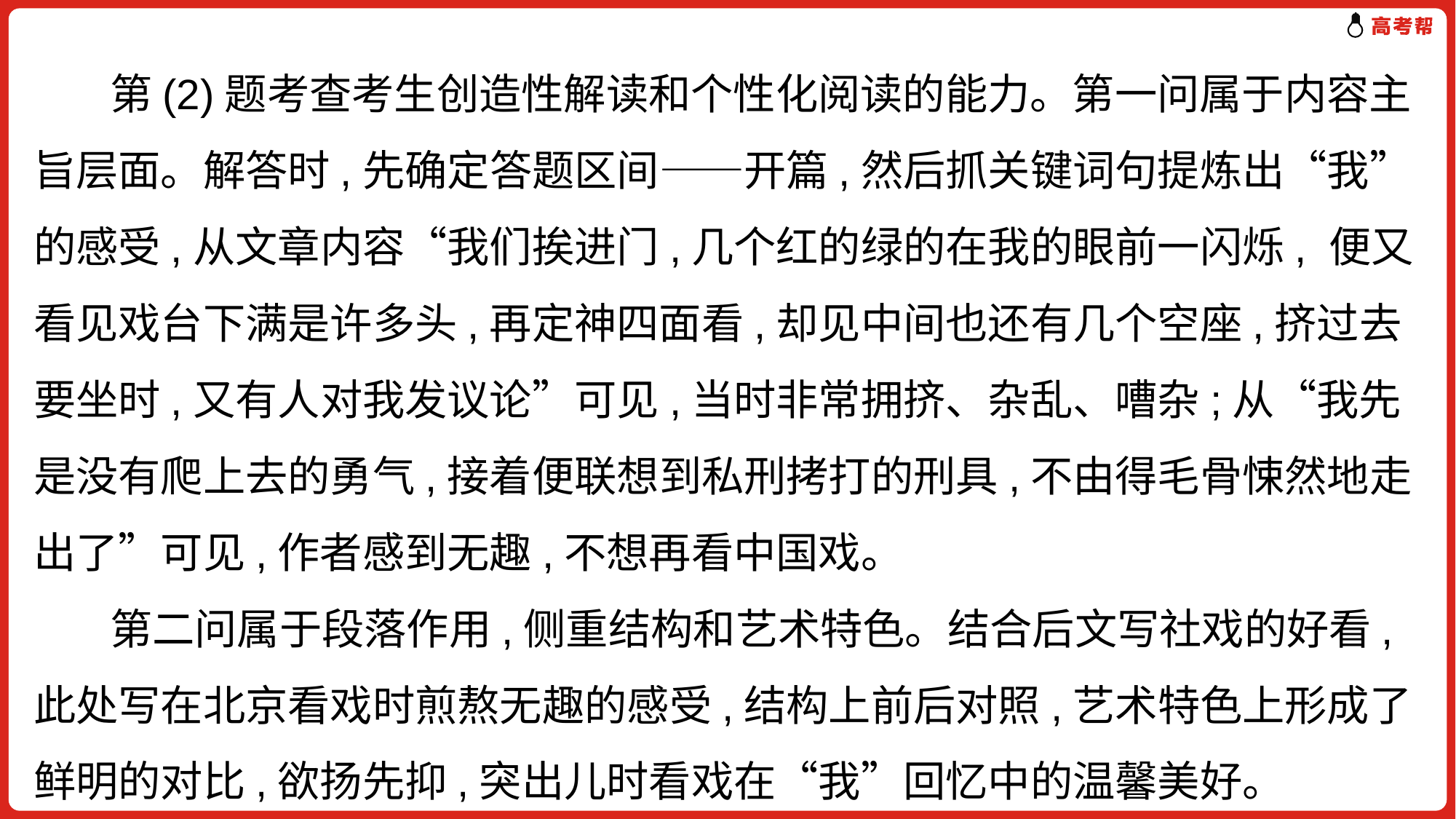

第(2)题考查考生创造性解读和个性化阅读的能力。第一问属于内容主旨层面。解答时,先确定答题区间——开篇,然后抓关键词句提炼出“我”的感受,从文章内容“我们挨进门,几个红的绿的在我的眼前一闪烁, 便又看见戏台下满是许多头,再定神四面看,却见中间也还有几个空座,挤过去要坐时,又有人对我发议论”可见,当时非常拥挤、杂乱、嘈杂;从“我先是没有爬上去的勇气,接着便联想到私刑拷打的刑具,不由得毛骨悚然地走出了”可见,作者感到无趣,不想再看中国戏。
       第二问属于段落作用,侧重结构和艺术特色。结合后文写社戏的好看,此处写在北京看戏时煎熬无趣的感受,结构上前后对照,艺术特色上形成了鲜明的对比,欲扬先抑,突出儿时看戏在“我”回忆中的温馨美好。